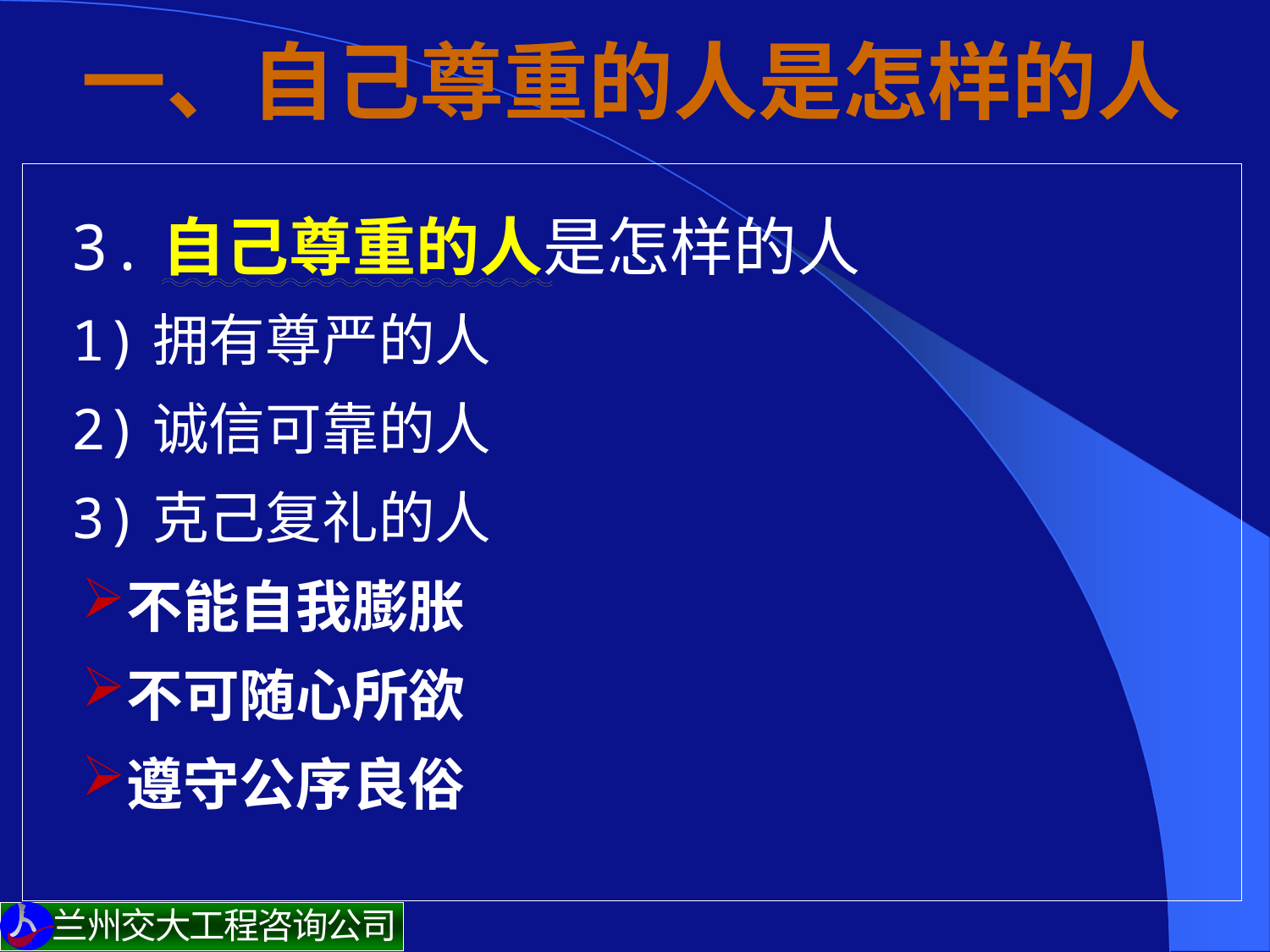

# 一、自己尊重的人是怎样的人
 3.自己尊重的人是怎样的人
1)拥有尊严的人
2)诚信可靠的人
3)克己复礼的人
不能自我膨胀
不可随心所欲
遵守公序良俗